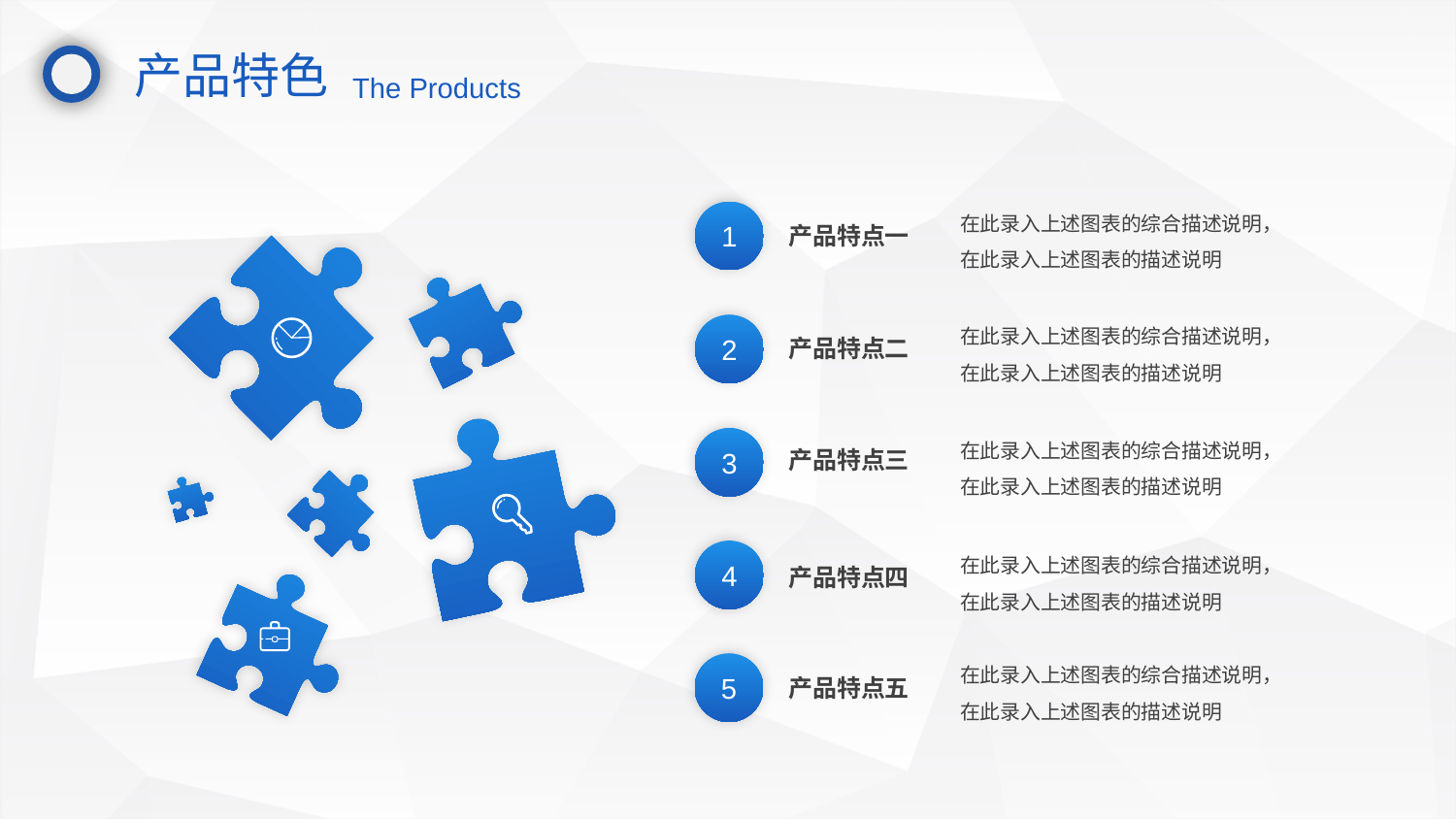

产品特色
The Products
在此录入上述图表的综合描述说明，在此录入上述图表的描述说明
产品特点一
1

在此录入上述图表的综合描述说明，在此录入上述图表的描述说明
产品特点二
2

在此录入上述图表的综合描述说明，在此录入上述图表的描述说明
产品特点三
3

在此录入上述图表的综合描述说明，在此录入上述图表的描述说明
产品特点四
4

在此录入上述图表的综合描述说明，在此录入上述图表的描述说明
产品特点五
5